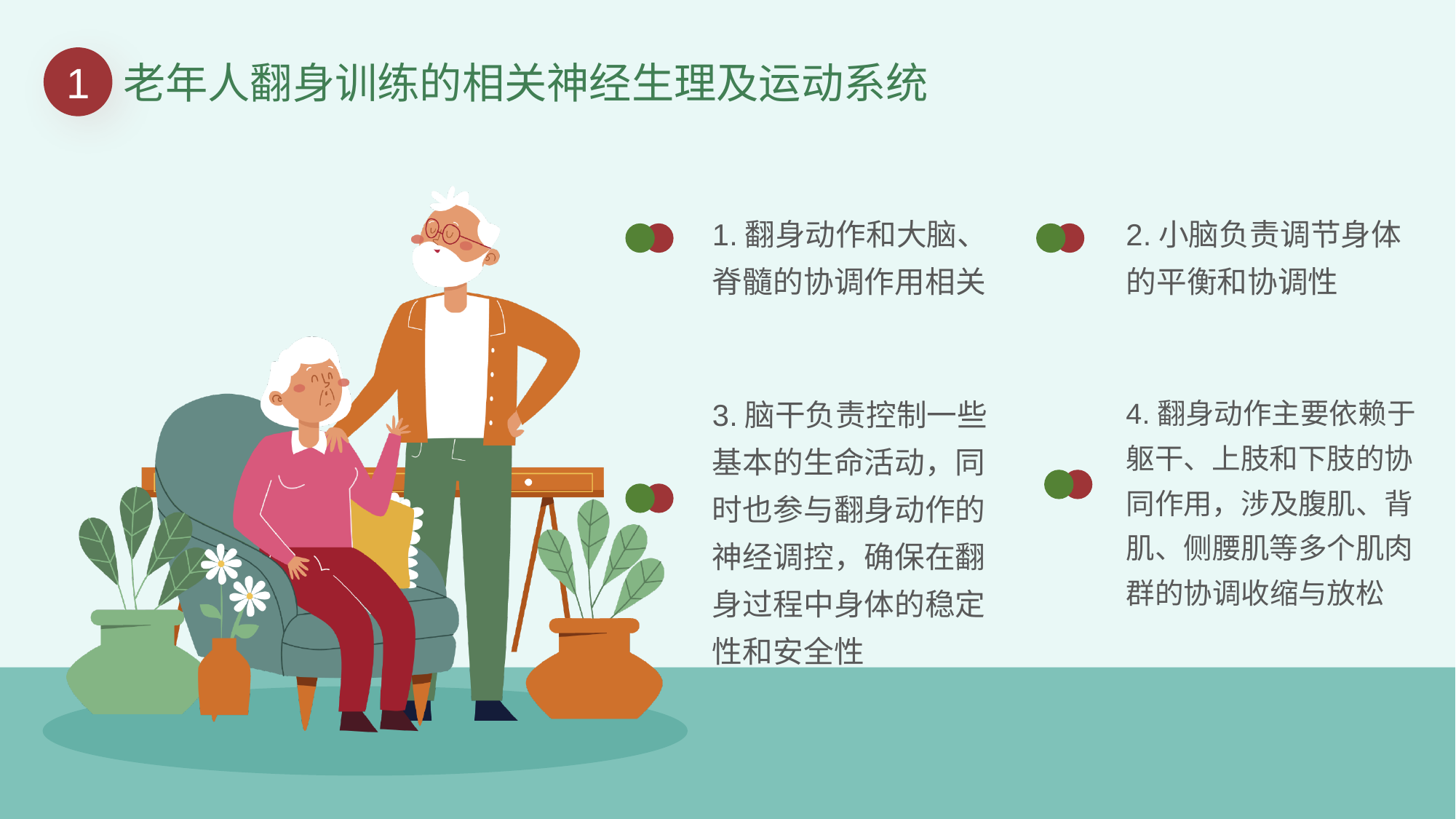

1
老年人翻身训练的相关神经生理及运动系统
1.翻身动作和大脑、脊髓的协调作用相关
2.小脑负责调节身体的平衡和协调性

3.脑干负责控制一些基本的生命活动，同时也参与翻身动作的神经调控，确保在翻身过程中身体的稳定性和安全性
4.翻身动作主要依赖于躯干、上肢和下肢的协同作用，涉及腹肌、背肌、侧腰肌等多个肌肉群的协调收缩与放松